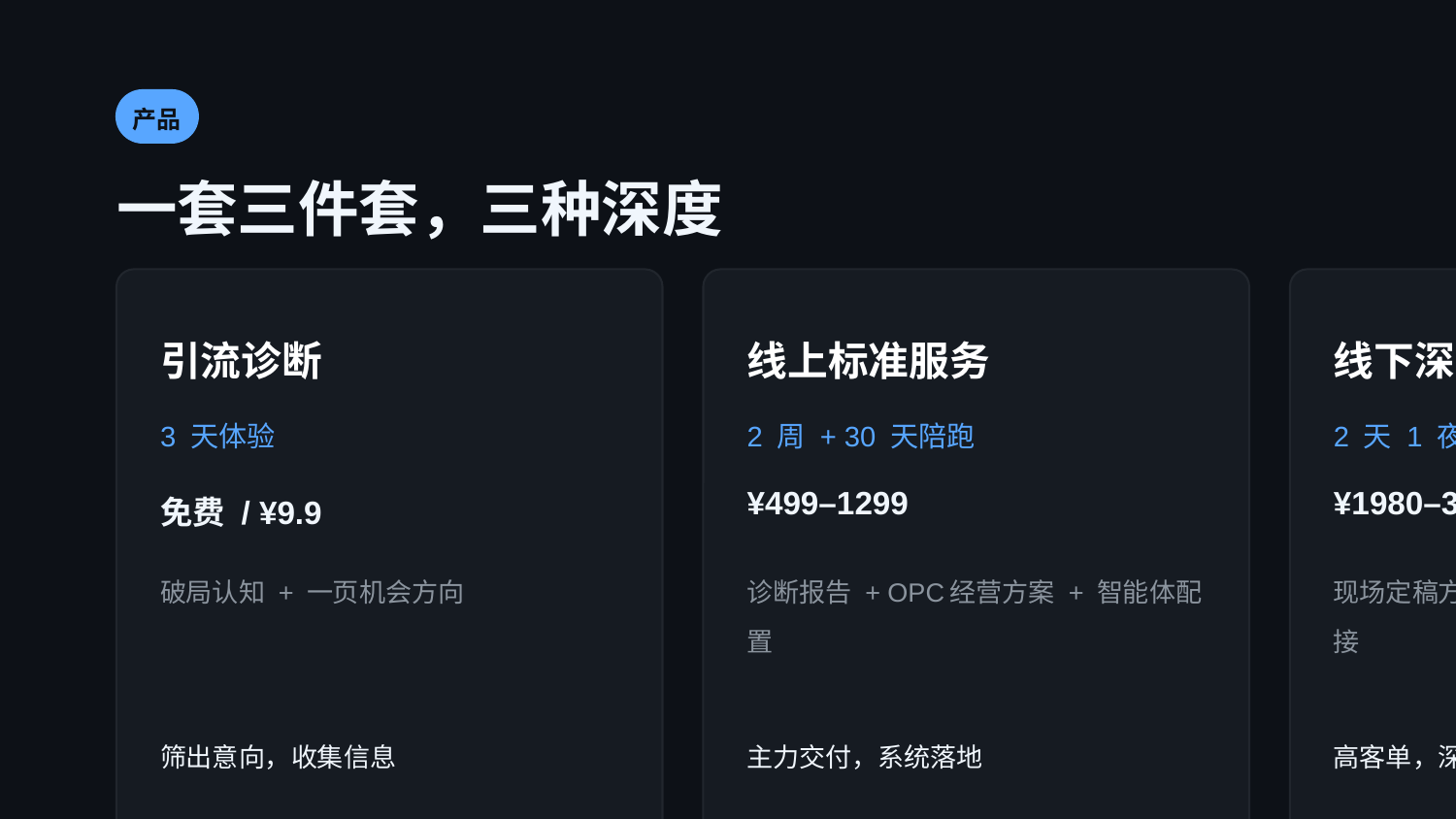

产品
一套三件套，三种深度

引流诊断
线上标准服务
线下深度服务
3 天体验
2 周 + 30 天陪跑
2 天 1 夜 + 30 天陪跑
免费 / ¥9.9
¥499–1299
¥1980–3980
破局认知 + 一页机会方向
诊断报告 + OPC经营方案 + 智能体配置
现场定稿方案 + 跑通智能体 + 资源对接
筛出意向，收集信息
主力交付，系统落地
高客单，深度体验
💡 每层结业产物 = 下一层起点：机会方向 → 完整方案 → 现场跑通。